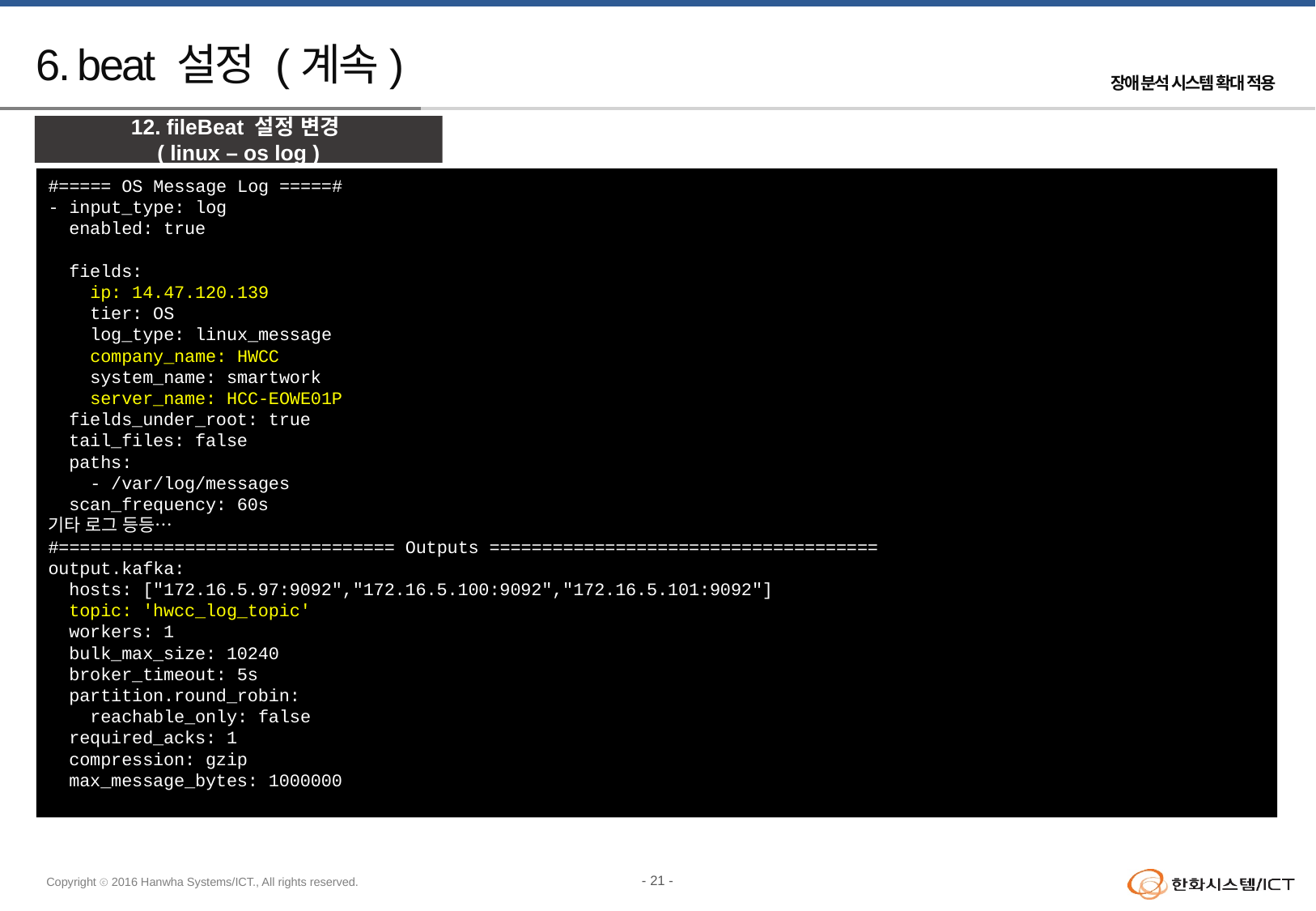

# 6. beat 설정 (계속)
12. fileBeat 설정 변경
( linux – os log )
#===== OS Message Log =====#
- input_type: log
  enabled: true

  fields:
    ip: 14.47.120.139
    tier: OS
    log_type: linux_message
    company_name: HWCC
    system_name: smartwork
    server_name: HCC-EOWE01P
  fields_under_root: true
  tail_files: false
  paths:
    - /var/log/messages
  scan_frequency: 60s
기타 로그 등등…
#================================ Outputs =====================================
output.kafka:
  hosts: ["172.16.5.97:9092","172.16.5.100:9092","172.16.5.101:9092"]
  topic: 'hwcc_log_topic'
  workers: 1
  bulk_max_size: 10240
  broker_timeout: 5s
  partition.round_robin:
    reachable_only: false
  required_acks: 1
  compression: gzip
  max_message_bytes: 1000000